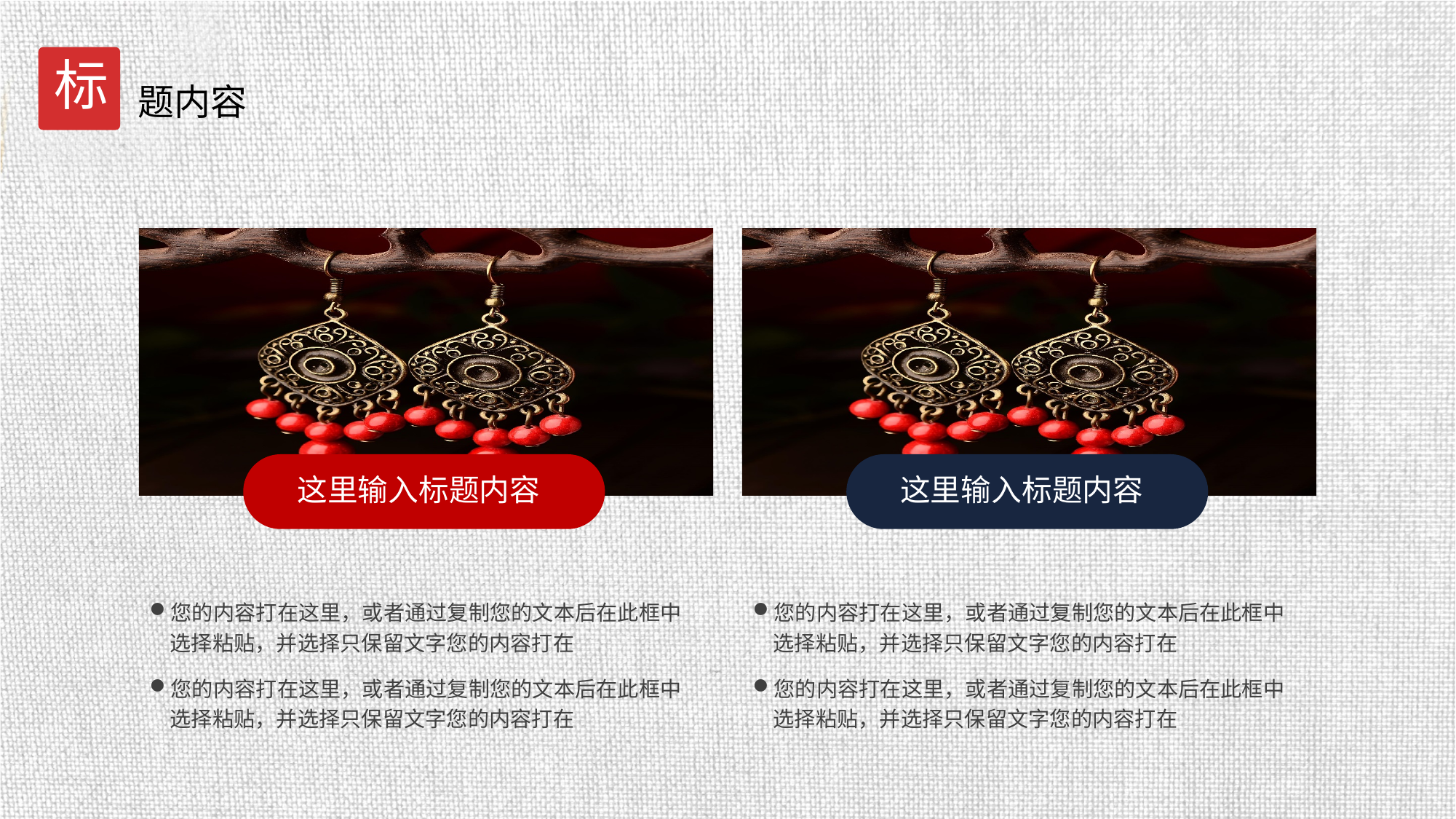

标

题内容

这里输入标题内容
这里输入标题内容
您的内容打在这里，或者通过复制您的文本后在此框中选择粘贴，并选择只保留文字您的内容打在
您的内容打在这里，或者通过复制您的文本后在此框中选择粘贴，并选择只保留文字您的内容打在
您的内容打在这里，或者通过复制您的文本后在此框中选择粘贴，并选择只保留文字您的内容打在
您的内容打在这里，或者通过复制您的文本后在此框中选择粘贴，并选择只保留文字您的内容打在